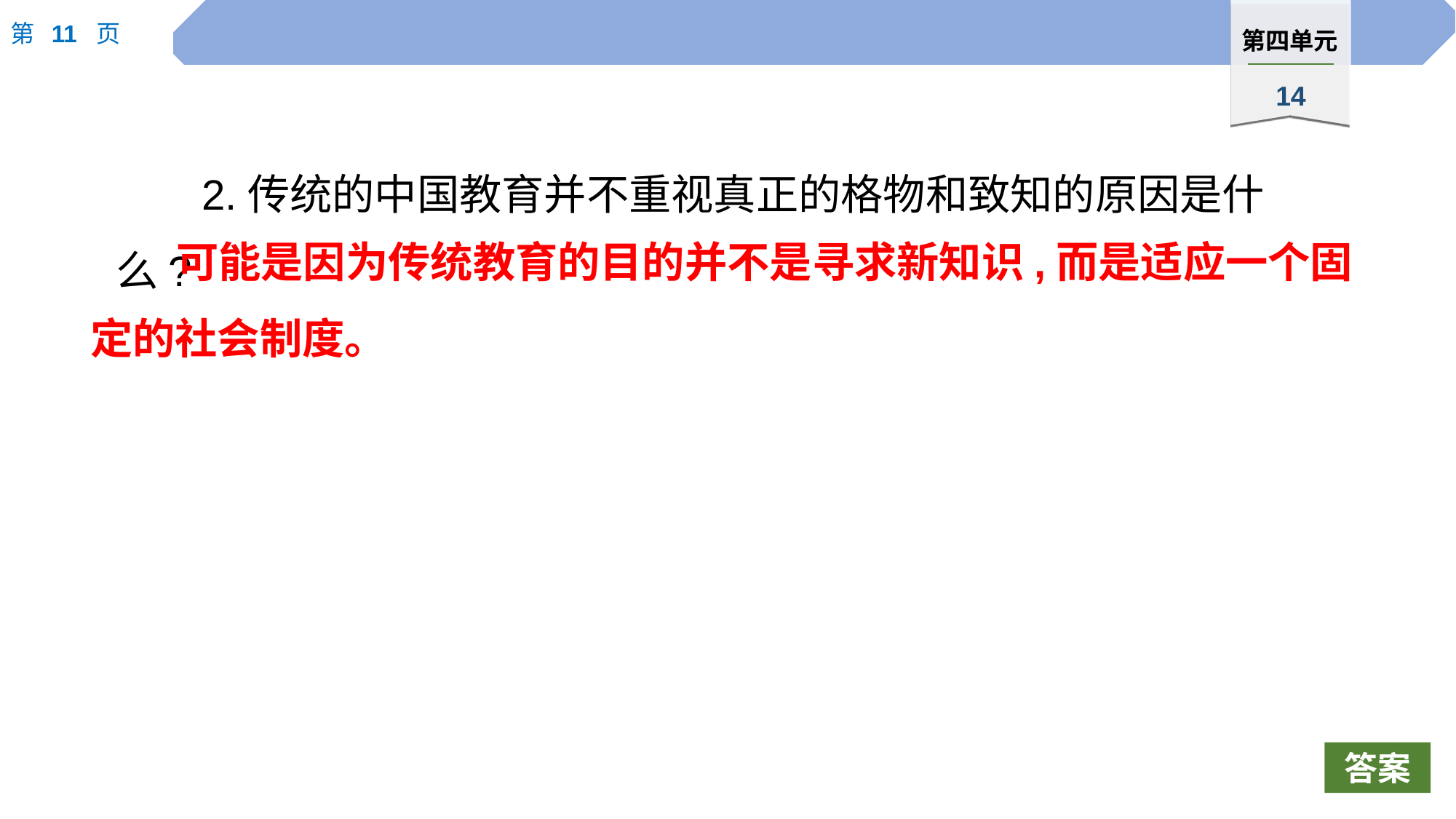

2.传统的中国教育并不重视真正的格物和致知的原因是什么?
可能是因为传统教育的目的并不是寻求新知识,而是适应一个固定的社会制度。
答案